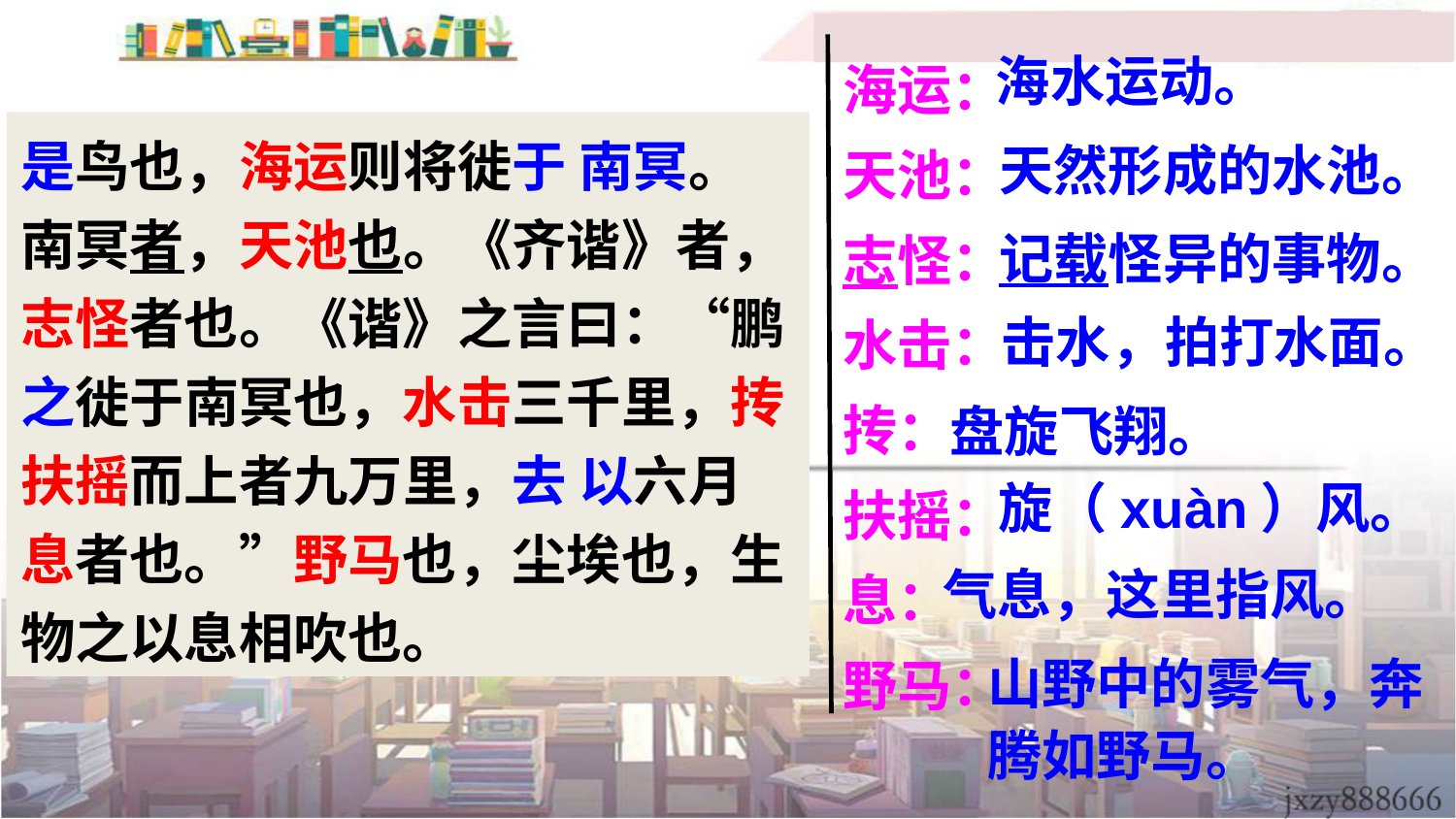

海运：
天池：
志怪：
水击：
抟：
扶摇：
息：
野马：
海水运动。
是鸟也，海运则将徙于 南冥。南冥者，天池也。《齐谐》者，志怪者也。《谐》之言曰：“鹏之徙于南冥也，水击三千里，抟
扶摇而上者九万里，去 以六月息者也。”野马也，尘埃也，生物之以息相吹也。
天然形成的水池。
记载怪异的事物。
击水，拍打水面。
盘旋飞翔。
旋（xuàn）风。
气息，这里指风。
山野中的雾气，奔腾如野马。